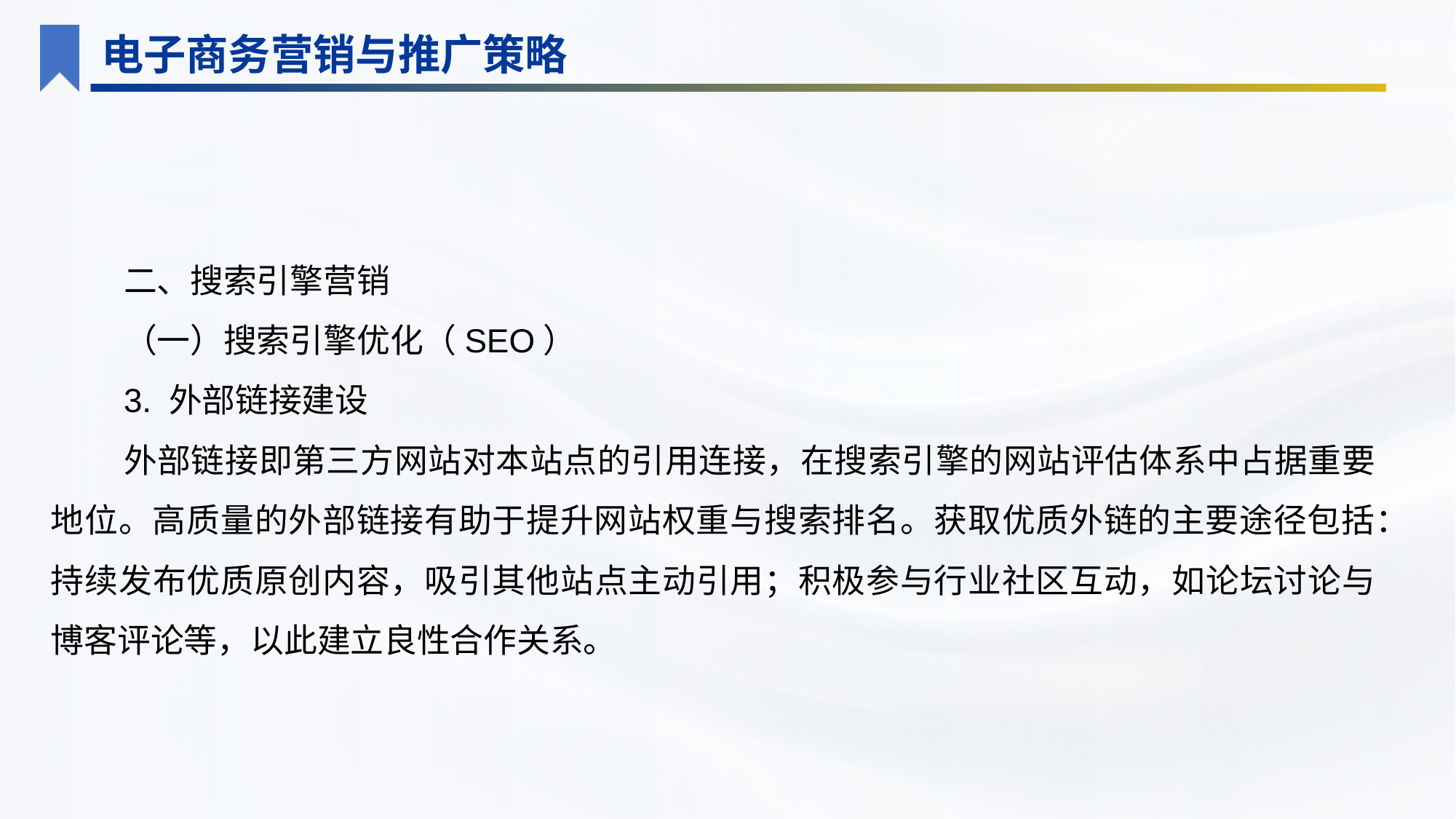

电子商务营销与推广策略
二、搜索引擎营销
（一）搜索引擎优化（SEO）
3. 外部链接建设
外部链接即第三方网站对本站点的引用连接，在搜索引擎的网站评估体系中占据重要地位。高质量的外部链接有助于提升网站权重与搜索排名。获取优质外链的主要途径包括：持续发布优质原创内容，吸引其他站点主动引用；积极参与行业社区互动，如论坛讨论与博客评论等，以此建立良性合作关系。